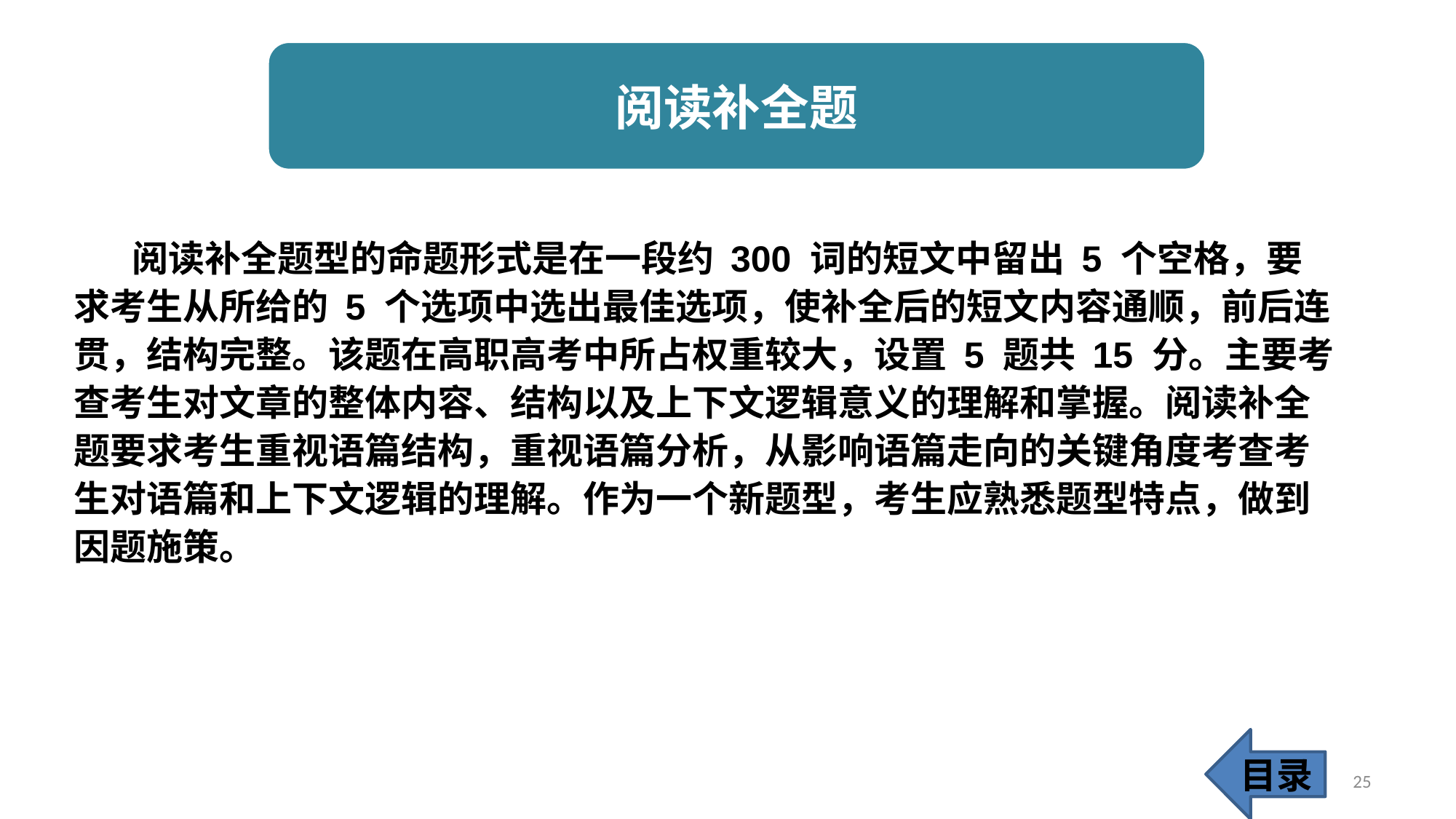

阅读补全题
      阅读补全题型的命题形式是在一段约 300 词的短文中留出 5 个空格，要求考生从所给的 5 个选项中选出最佳选项，使补全后的短文内容通顺，前后连贯，结构完整。该题在高职高考中所占权重较大，设置 5 题共 15 分。主要考查考生对文章的整体内容、结构以及上下文逻辑意义的理解和掌握。阅读补全题要求考生重视语篇结构，重视语篇分析，从影响语篇走向的关键角度考查考生对语篇和上下文逻辑的理解。作为一个新题型，考生应熟悉题型特点，做到因题施策。
目录
25